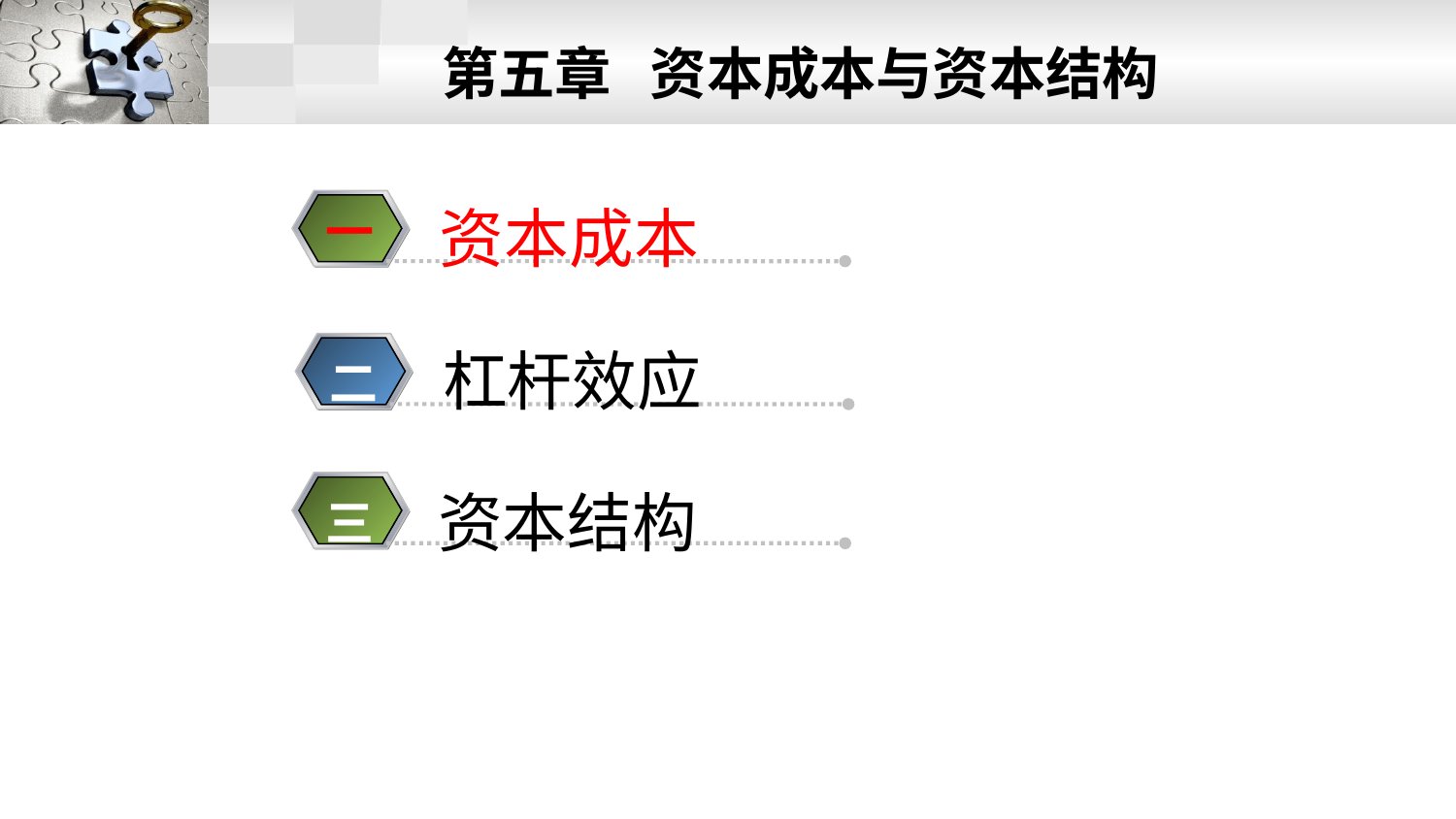

第五章   资本成本与资本结构

资本成本
一

杠杆效应
二

资本结构
三